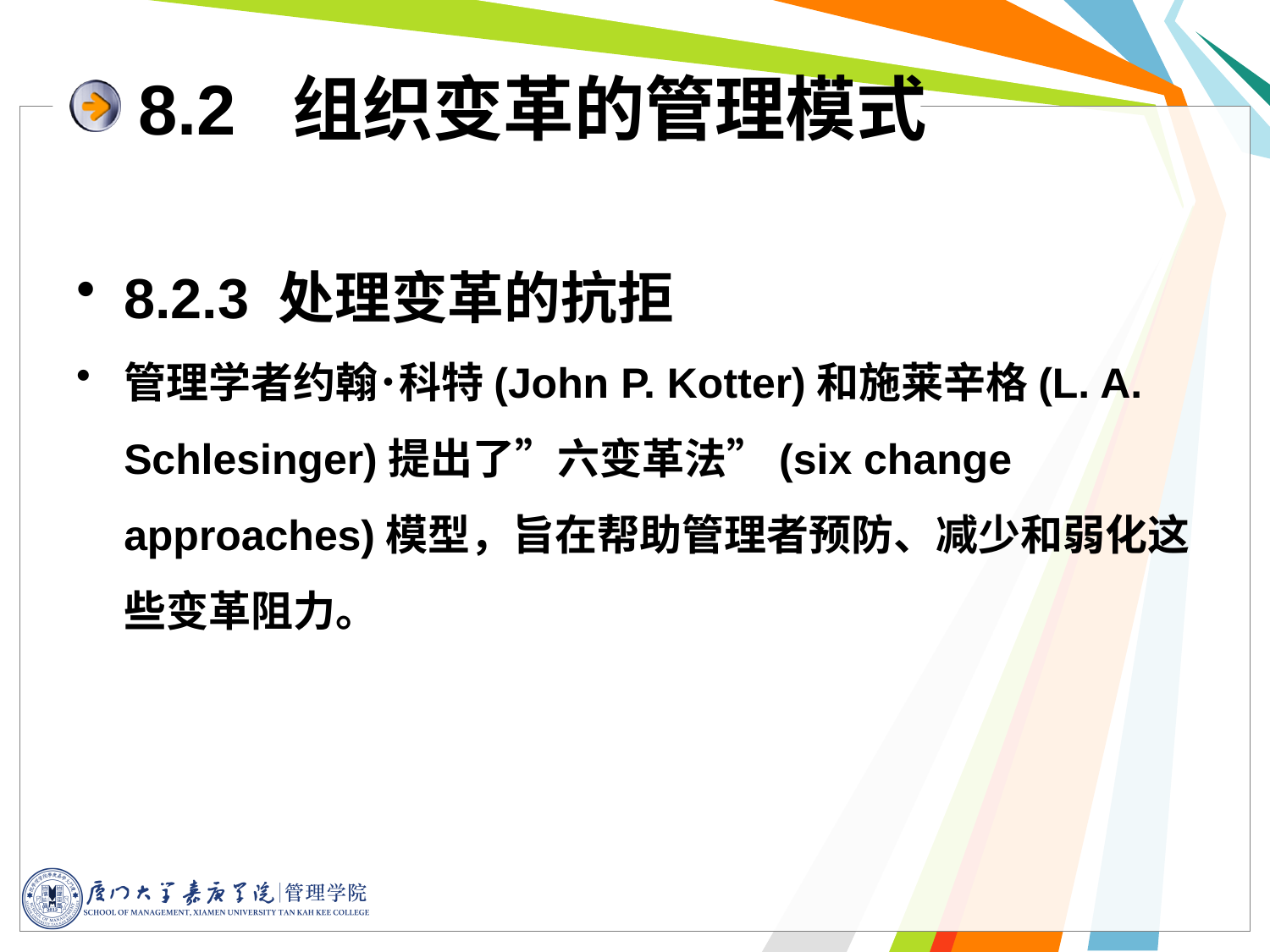

# 8.2  组织变革的管理模式
8.2.3 处理变革的抗拒
管理学者约翰･科特(John P. Kotter)和施莱辛格(L. A. Schlesinger)提出了”六变革法”(six change approaches)模型，旨在帮助管理者预防、减少和弱化这些变革阻力。